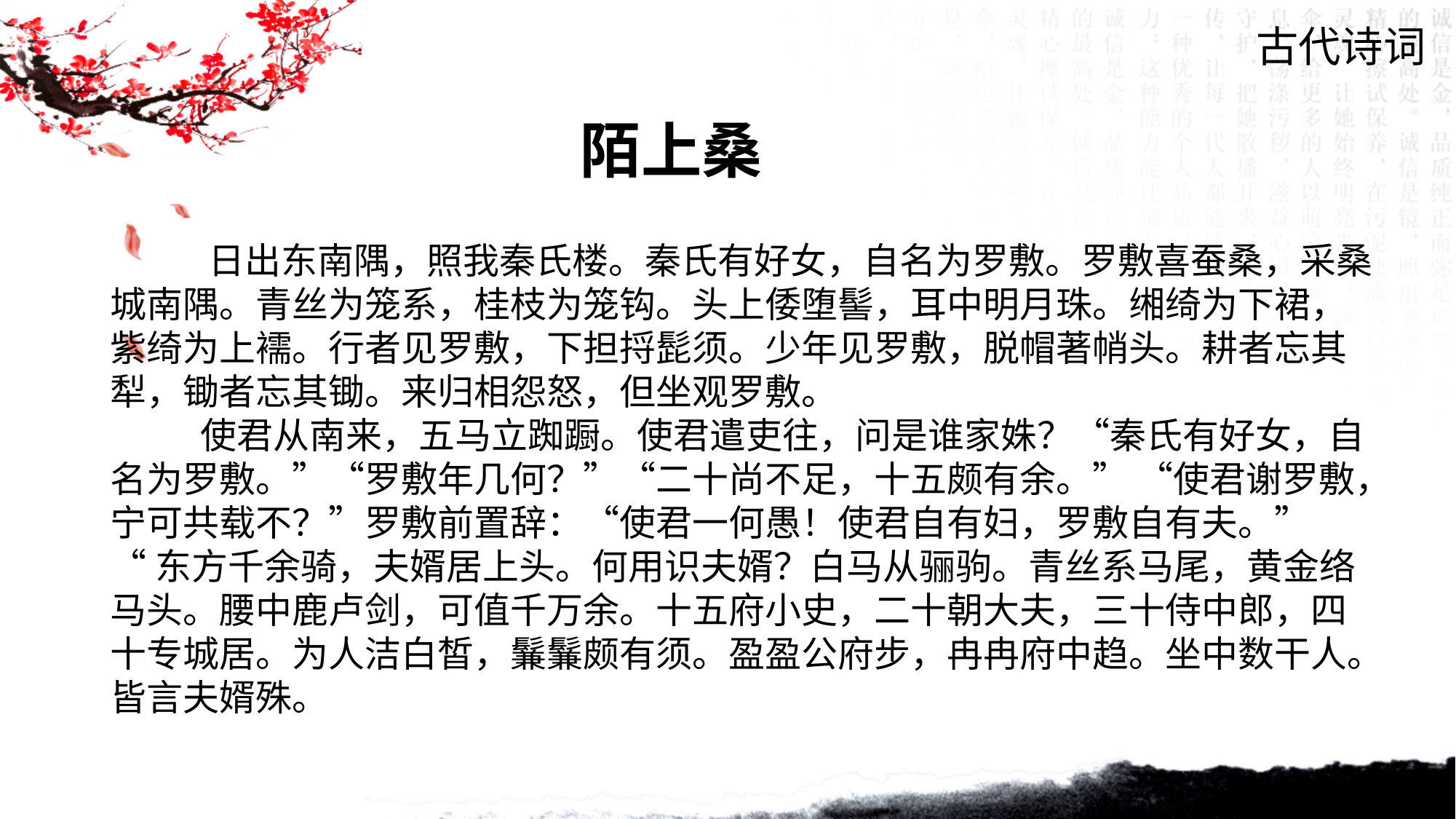

古代诗词
陌上桑
           日出东南隅，照我秦氏楼。秦氏有好女，自名为罗敷。罗敷喜蚕桑，采桑城南隅。青丝为笼系，桂枝为笼钩。头上倭堕髻，耳中明月珠。缃绮为下裙，紫绮为上襦。行者见罗敷，下担捋髭须。少年见罗敷，脱帽著帩头。耕者忘其犁，锄者忘其锄。来归相怨怒，但坐观罗敷。
          使君从南来，五马立踟蹰。使君遣吏往，问是谁家姝？“秦氏有好女，自名为罗敷。”“罗敷年几何？”“二十尚不足，十五颇有余。” “使君谢罗敷，宁可共载不？”罗敷前置辞：“使君一何愚！使君自有妇，罗敷自有夫。”
“东方千余骑，夫婿居上头。何用识夫婿？白马从骊驹。青丝系马尾，黄金络马头。腰中鹿卢剑，可值千万余。十五府小史，二十朝大夫，三十侍中郎，四十专城居。为人洁白皙，鬑鬑颇有须。盈盈公府步，冉冉府中趋。坐中数干人。皆言夫婿殊。